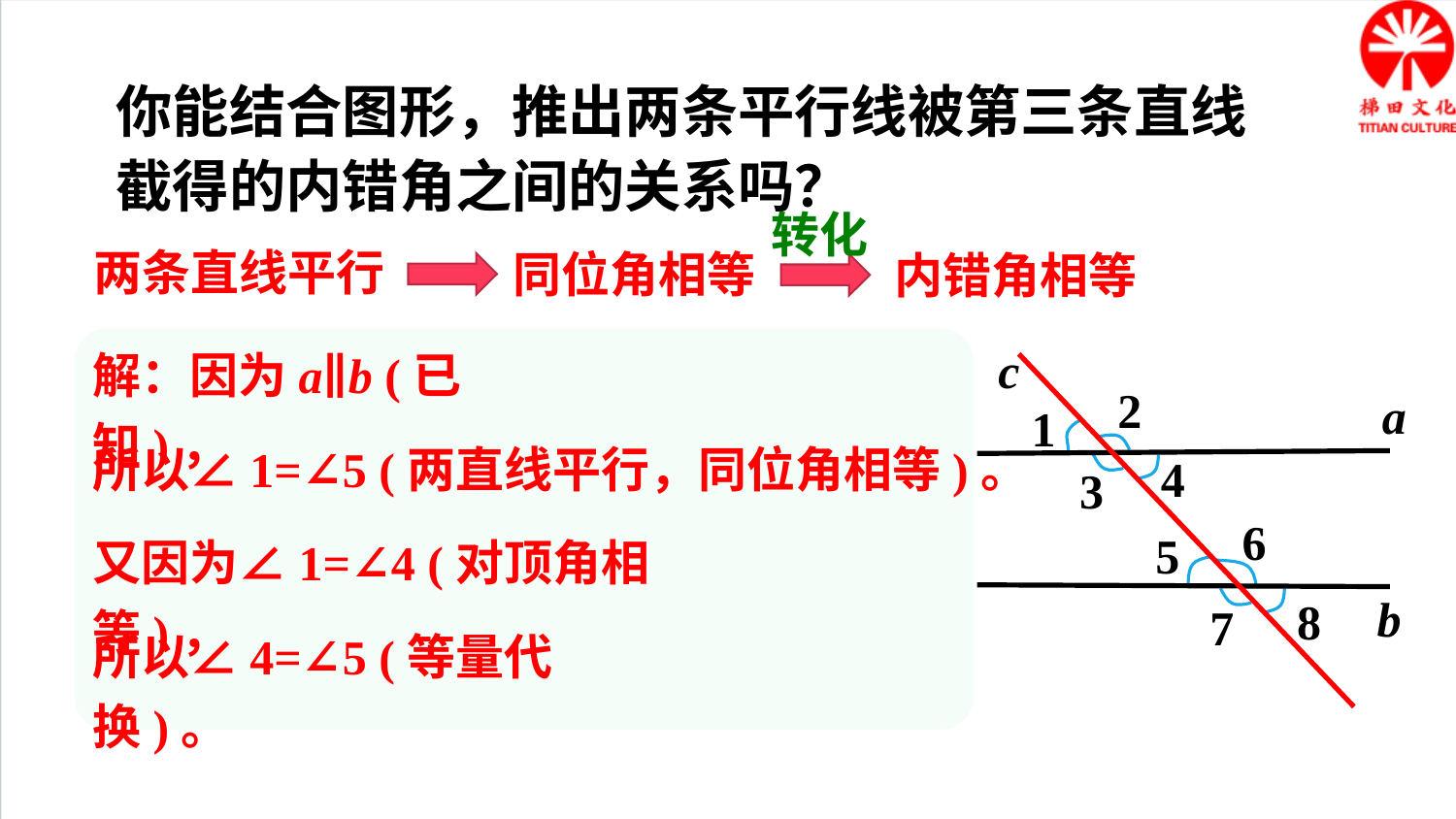

你能结合图形，推出两条平行线被第三条直线截得的内错角之间的关系吗？
转化

两条直线平行
同位角相等
内错角相等
解：因为a∥b (已知)，

c
2

1

4

3
a
6

5

7
8

b
所以∠1=∠5 (两直线平行，同位角相等)。
又因为∠1=∠4 (对顶角相等)，
所以∠4=∠5 (等量代换)。